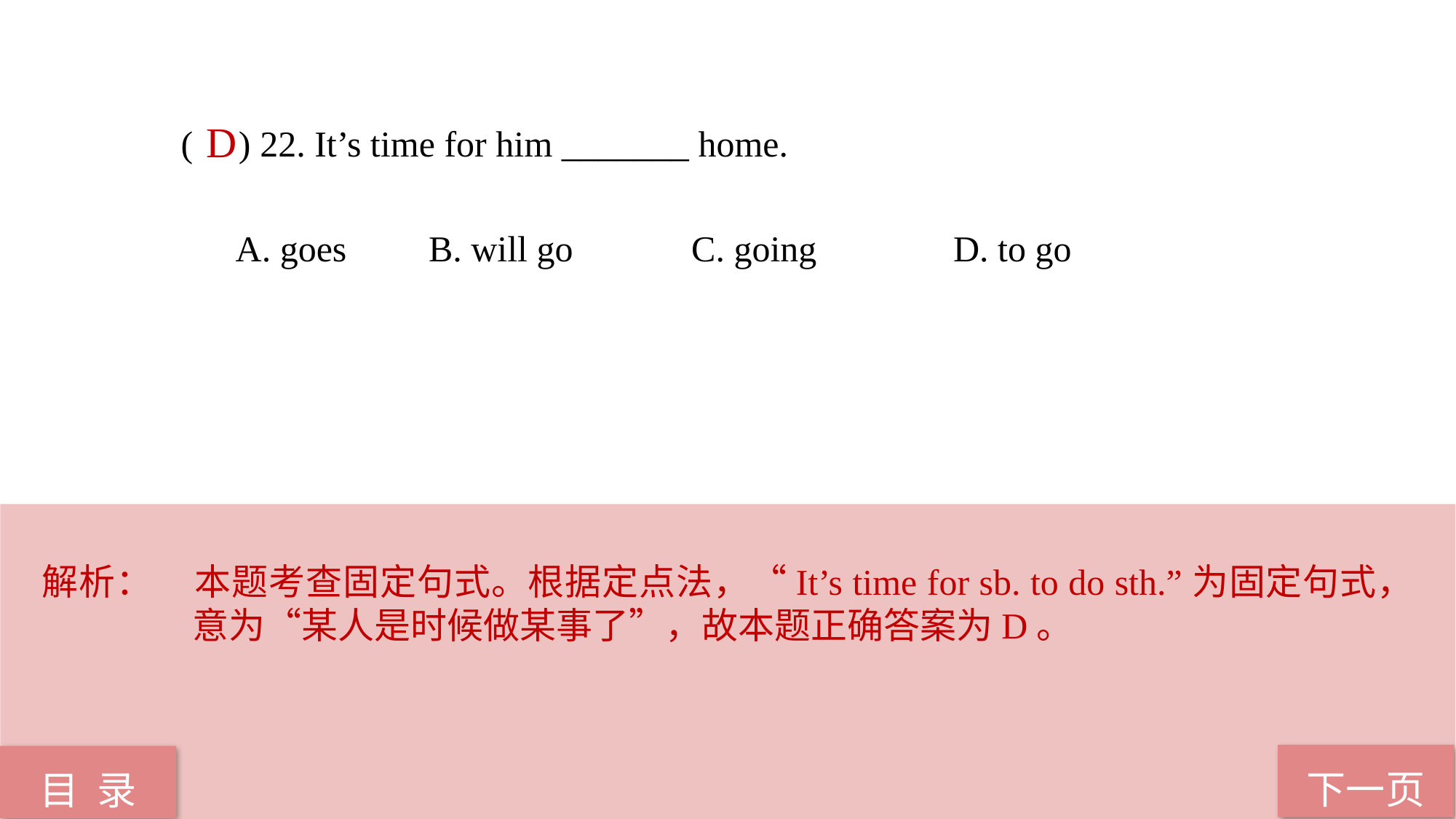

(     ) 22. It’s time for him _______ home.

      A. goes         B. will go             C. going               D. to go
D
解析：	本题考查固定句式。根据定点法，“It’s time for sb. to do sth.”为固定句式，意为“某人是时候做某事了”，故本题正确答案为D。